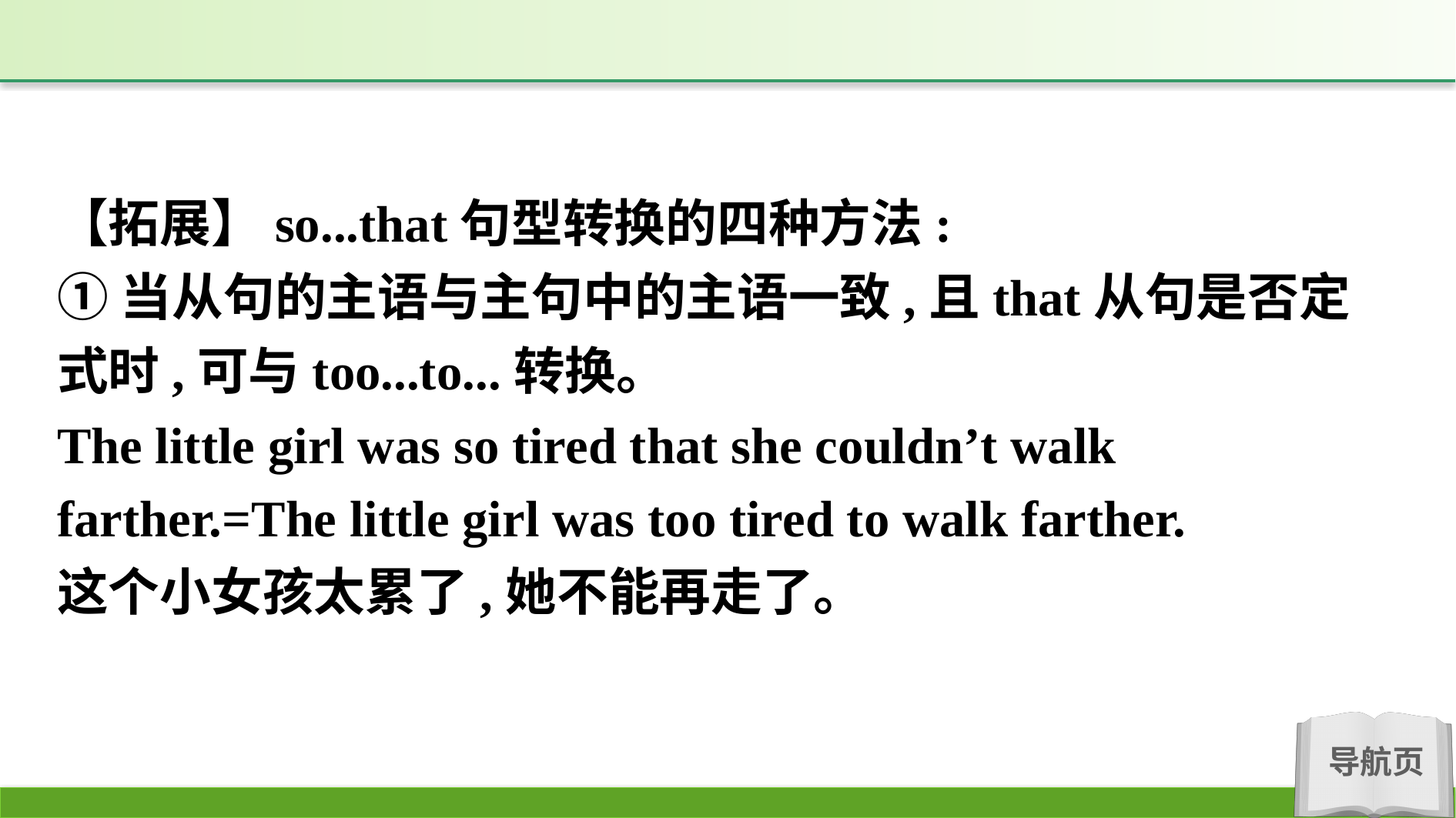

【拓展】so...that句型转换的四种方法:
①当从句的主语与主句中的主语一致,且that从句是否定式时,可与too...to...转换。
The little girl was so tired that she couldn’t walk farther.=The little girl was too tired to walk farther.
这个小女孩太累了,她不能再走了。